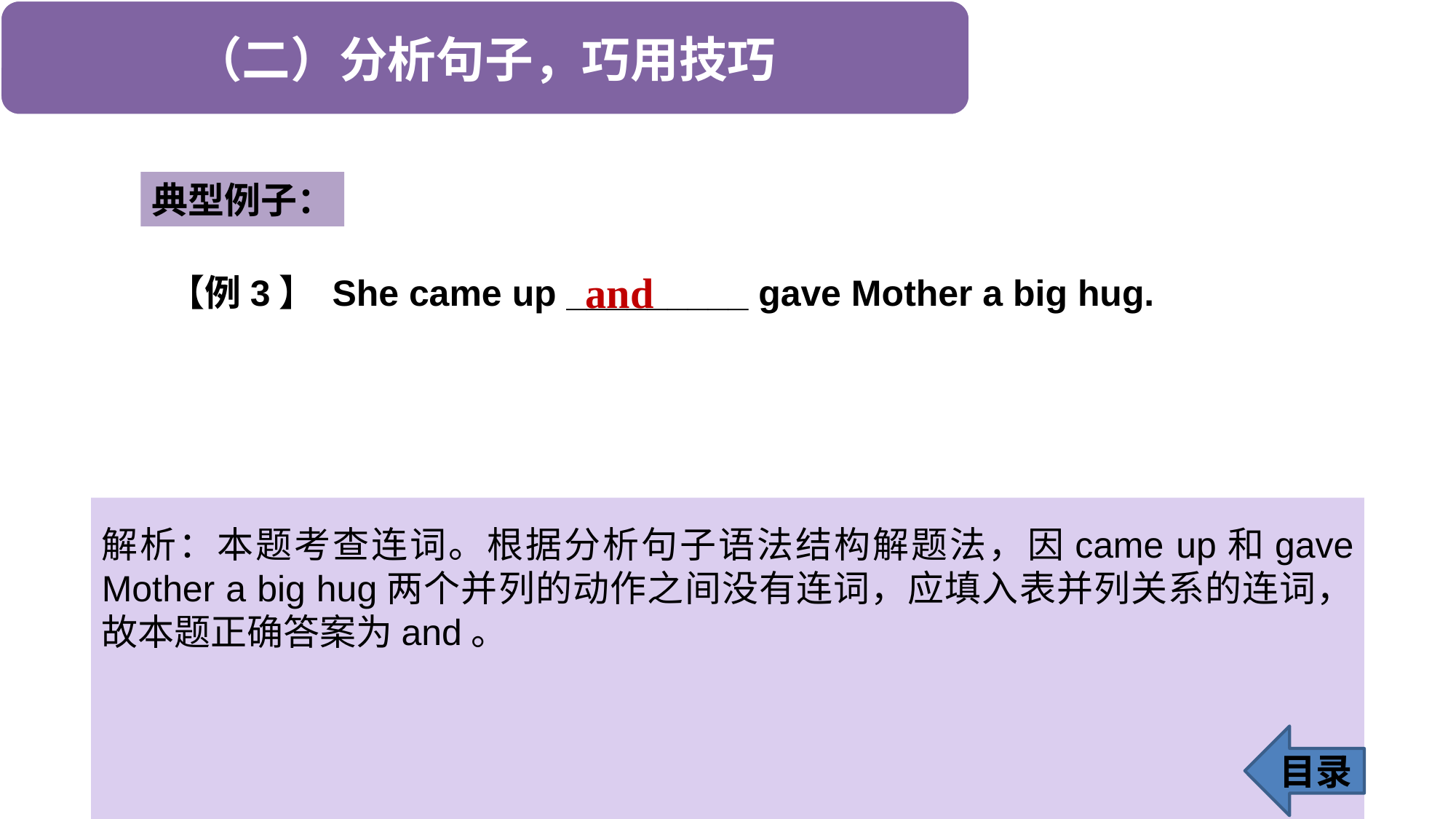

（二）分析句子，巧用技巧
典型例子：
and
【例3】 She came up _________ gave Mother a big hug.

解析：本题考查连词。根据分析句子语法结构解题法，因came up和gave Mother a big hug两个并列的动作之间没有连词，应填入表并列关系的连词，故本题正确答案为and。
目录
58